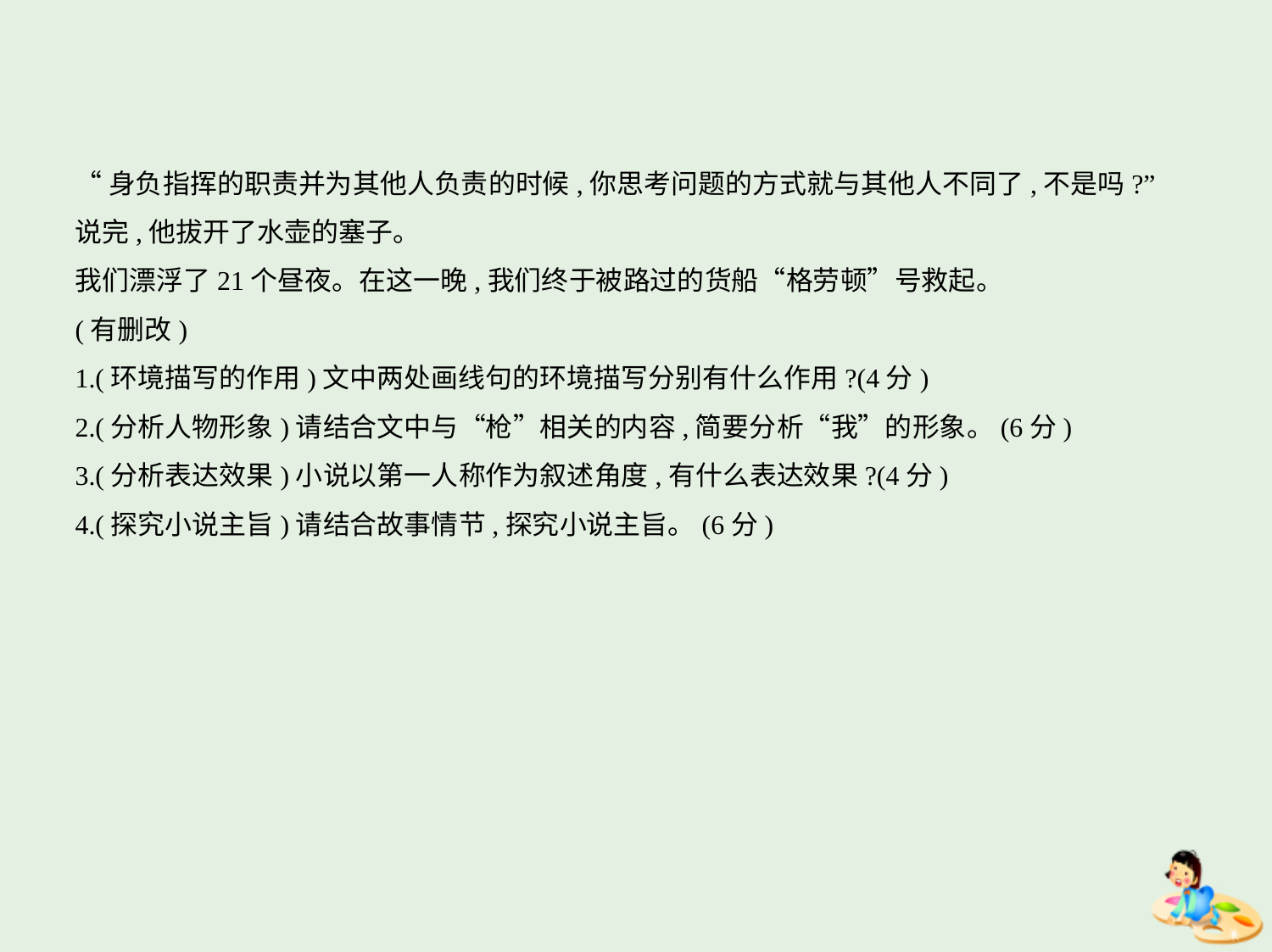

“身负指挥的职责并为其他人负责的时候,你思考问题的方式就与其他人不同了,不是吗?”
说完,他拔开了水壶的塞子。
我们漂浮了21个昼夜。在这一晚,我们终于被路过的货船“格劳顿”号救起。
(有删改)
1.(环境描写的作用)文中两处画线句的环境描写分别有什么作用?(4分)
2.(分析人物形象)请结合文中与“枪”相关的内容,简要分析“我”的形象。(6分)
3.(分析表达效果)小说以第一人称作为叙述角度,有什么表达效果?(4分)
4.(探究小说主旨)请结合故事情节,探究小说主旨。(6分)